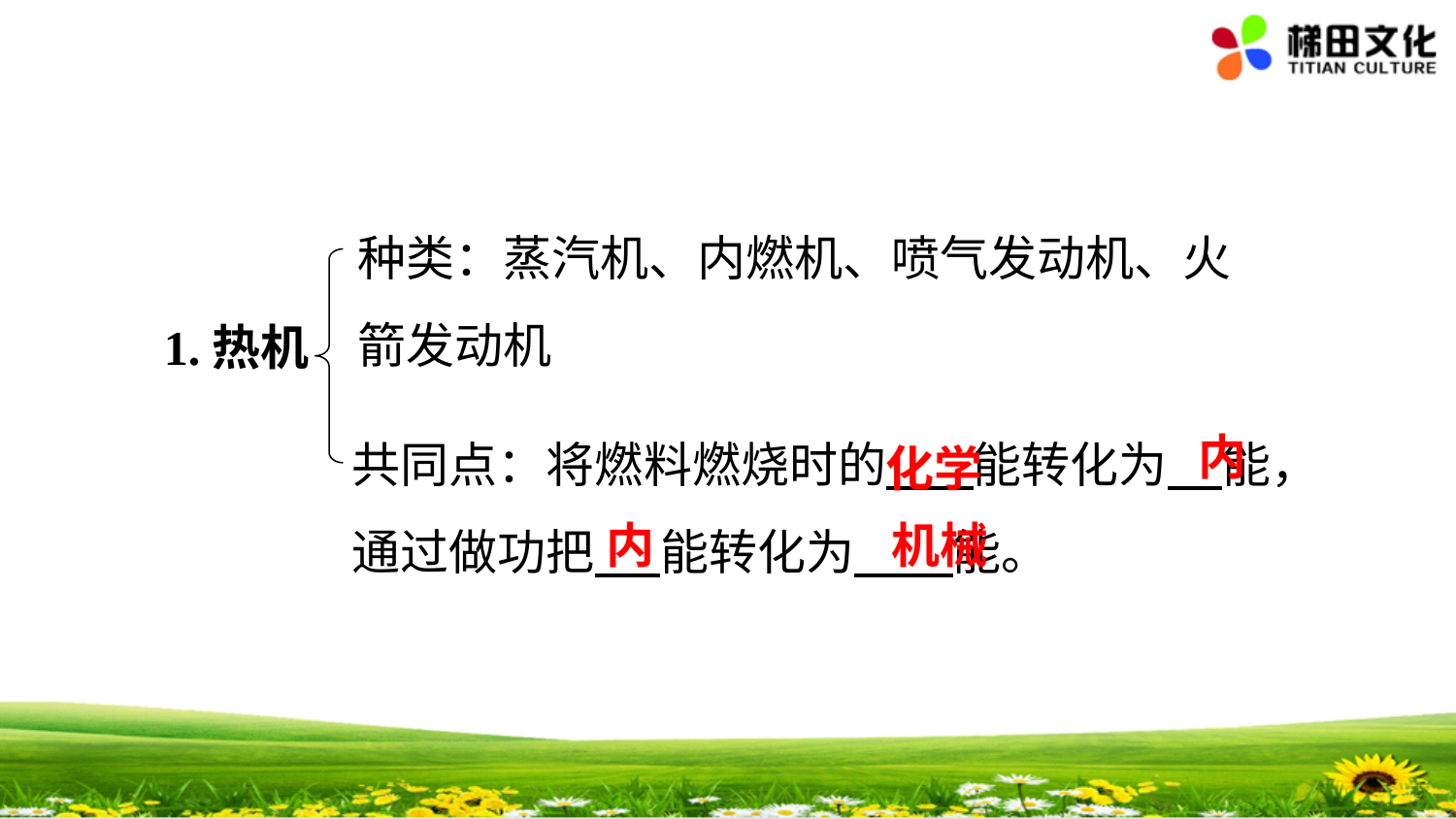

种类：蒸汽机、内燃机、喷气发动机、火箭发动机

1.热机
共同点：将燃料燃烧时的        能转化为     能，通过做功把      能转化为         能。
内
化学
 机械
内